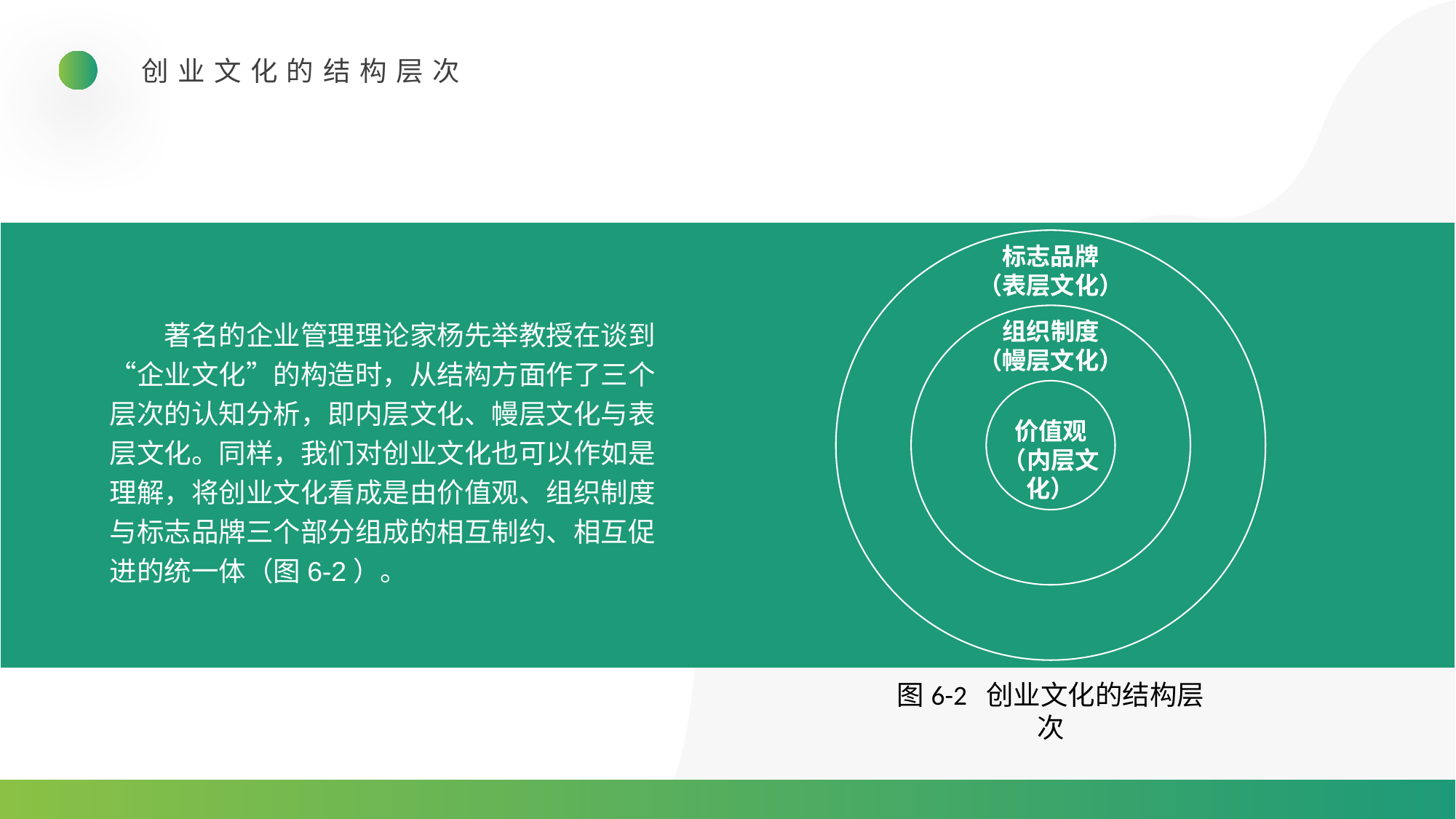

创业文化的结构层次

标志品牌
（表层文化）

组织制度
（幔层文化）

价值观
（内层文化）
著名的企业管理理论家杨先举教授在谈到“企业文化”的构造时，从结构方面作了三个层次的认知分析，即内层文化、幔层文化与表层文化。同样，我们对创业文化也可以作如是理解，将创业文化看成是由价值观、组织制度与标志品牌三个部分组成的相互制约、相互促进的统一体（图6-2）。
图6-2  创业文化的结构层次